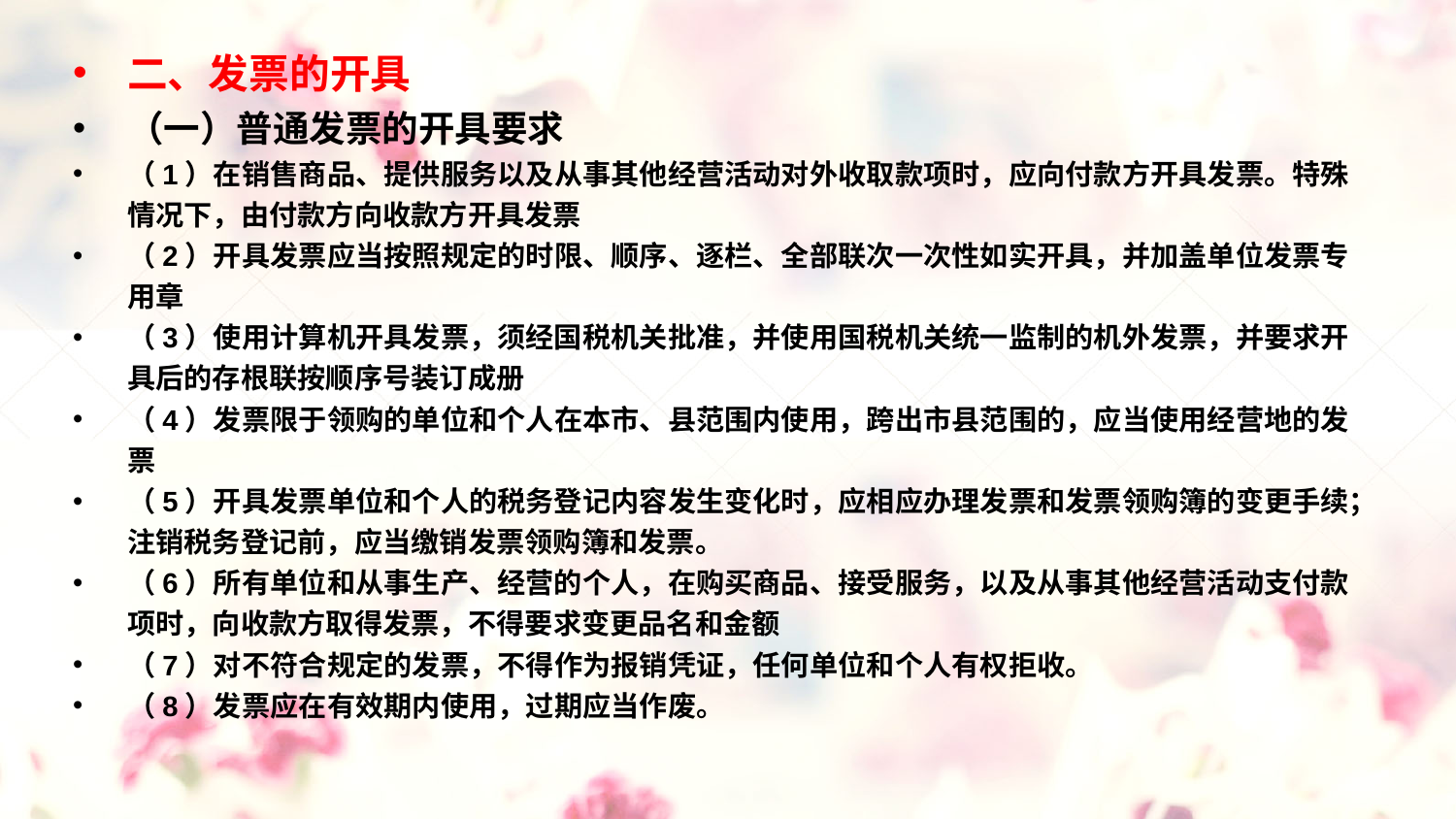

#
二、发票的开具
（一）普通发票的开具要求
（1）在销售商品、提供服务以及从事其他经营活动对外收取款项时，应向付款方开具发票。特殊情况下，由付款方向收款方开具发票
（2）开具发票应当按照规定的时限、顺序、逐栏、全部联次一次性如实开具，并加盖单位发票专用章
（3）使用计算机开具发票，须经国税机关批准，并使用国税机关统一监制的机外发票，并要求开具后的存根联按顺序号装订成册
（4）发票限于领购的单位和个人在本市、县范围内使用，跨出市县范围的，应当使用经营地的发票
（5）开具发票单位和个人的税务登记内容发生变化时，应相应办理发票和发票领购簿的变更手续；注销税务登记前，应当缴销发票领购簿和发票。
（6）所有单位和从事生产、经营的个人，在购买商品、接受服务，以及从事其他经营活动支付款项时，向收款方取得发票，不得要求变更品名和金额
（7）对不符合规定的发票，不得作为报销凭证，任何单位和个人有权拒收。
（8）发票应在有效期内使用，过期应当作废。